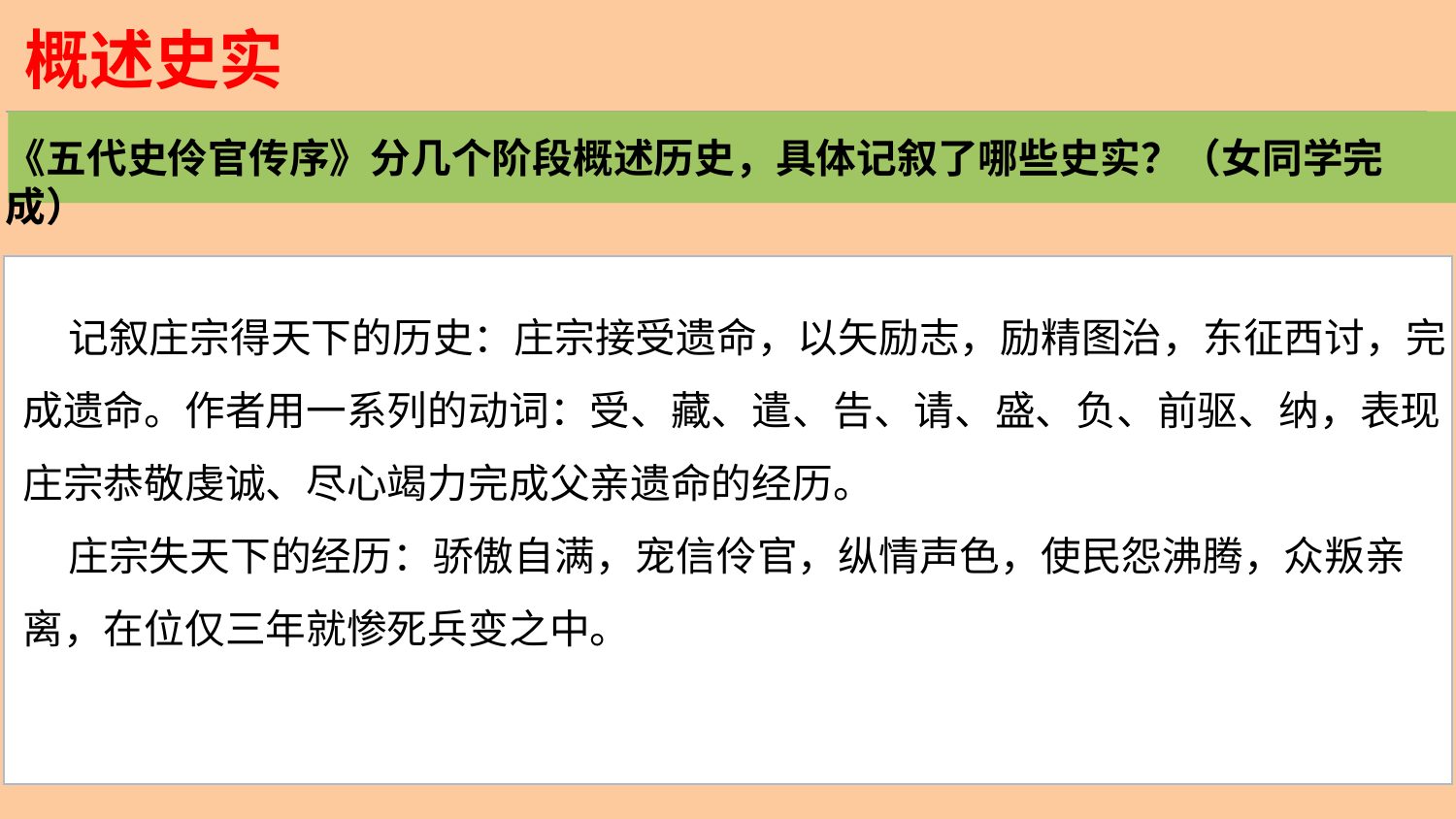

概述史实

《五代史伶官传序》分几个阶段概述历史，具体记叙了哪些史实？（女同学完成）

    记叙庄宗得天下的历史：庄宗接受遗命，以矢励志，励精图治，东征西讨，完成遗命。作者用一系列的动词：受、藏、遣、告、请、盛、负、前驱、纳，表现庄宗恭敬虔诚、尽心竭力完成父亲遗命的经历。
    庄宗失天下的经历：骄傲自满，宠信伶官，纵情声色，使民怨沸腾，众叛亲离，在位仅三年就惨死兵变之中。